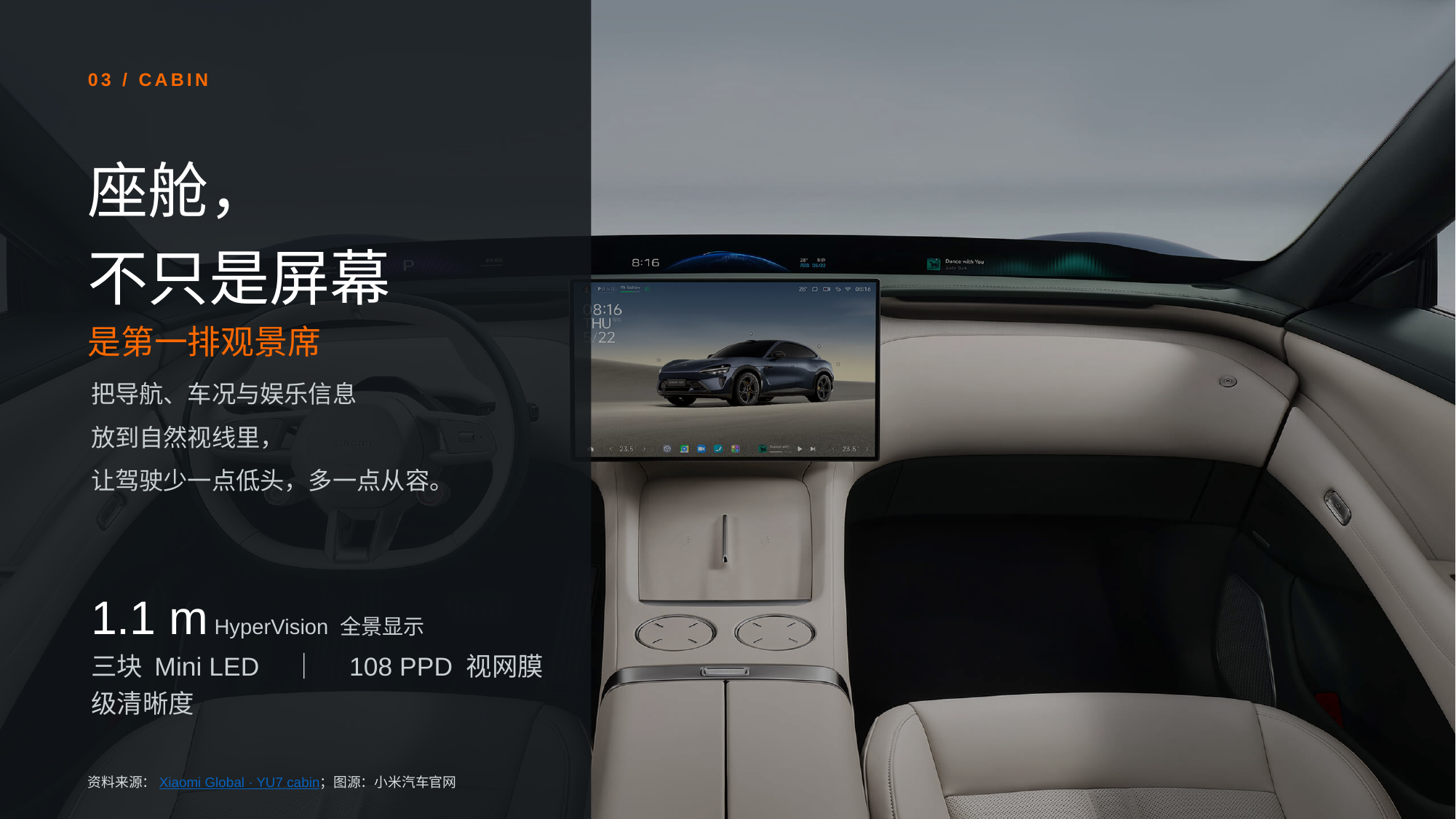

03 / CABIN
座舱，
不只是屏幕
是第一排观景席
把导航、车况与娱乐信息
放到自然视线里，
让驾驶少一点低头，多一点从容。
1.1 m HyperVision 全景显示
三块 Mini LED　｜　108 PPD 视网膜级清晰度
资料来源：Xiaomi Global · YU7 cabin；图源：小米汽车官网